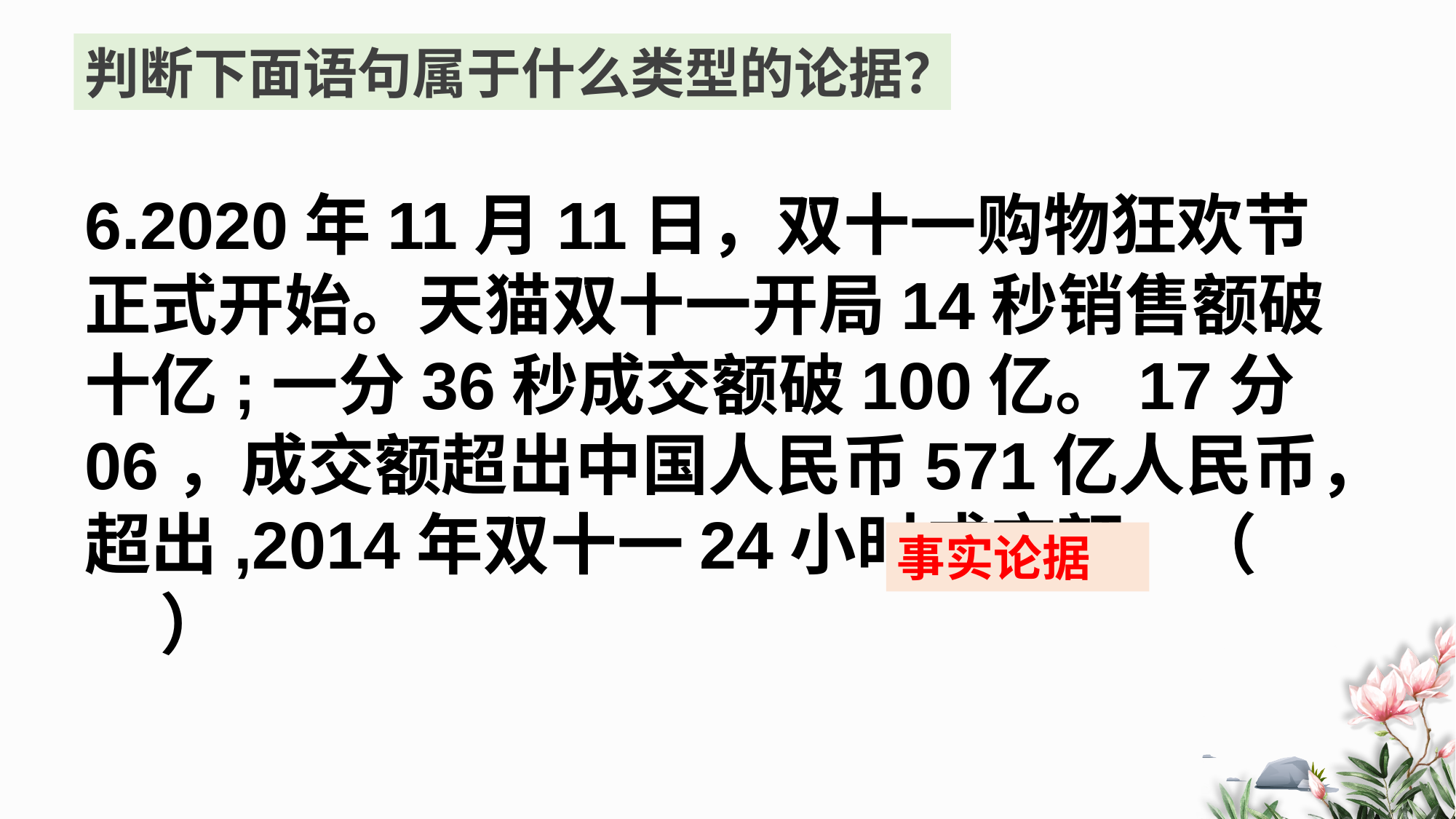

判断下面语句属于什么类型的论据？
6.2020年11月11日，双十一购物狂欢节正式开始。天猫双十一开局14秒销售额破十亿;一分36秒成交额破100亿。17分06，成交额超出中国人民币571亿人民币，超出,2014年双十一24小时成交额。（             ）
事实论据